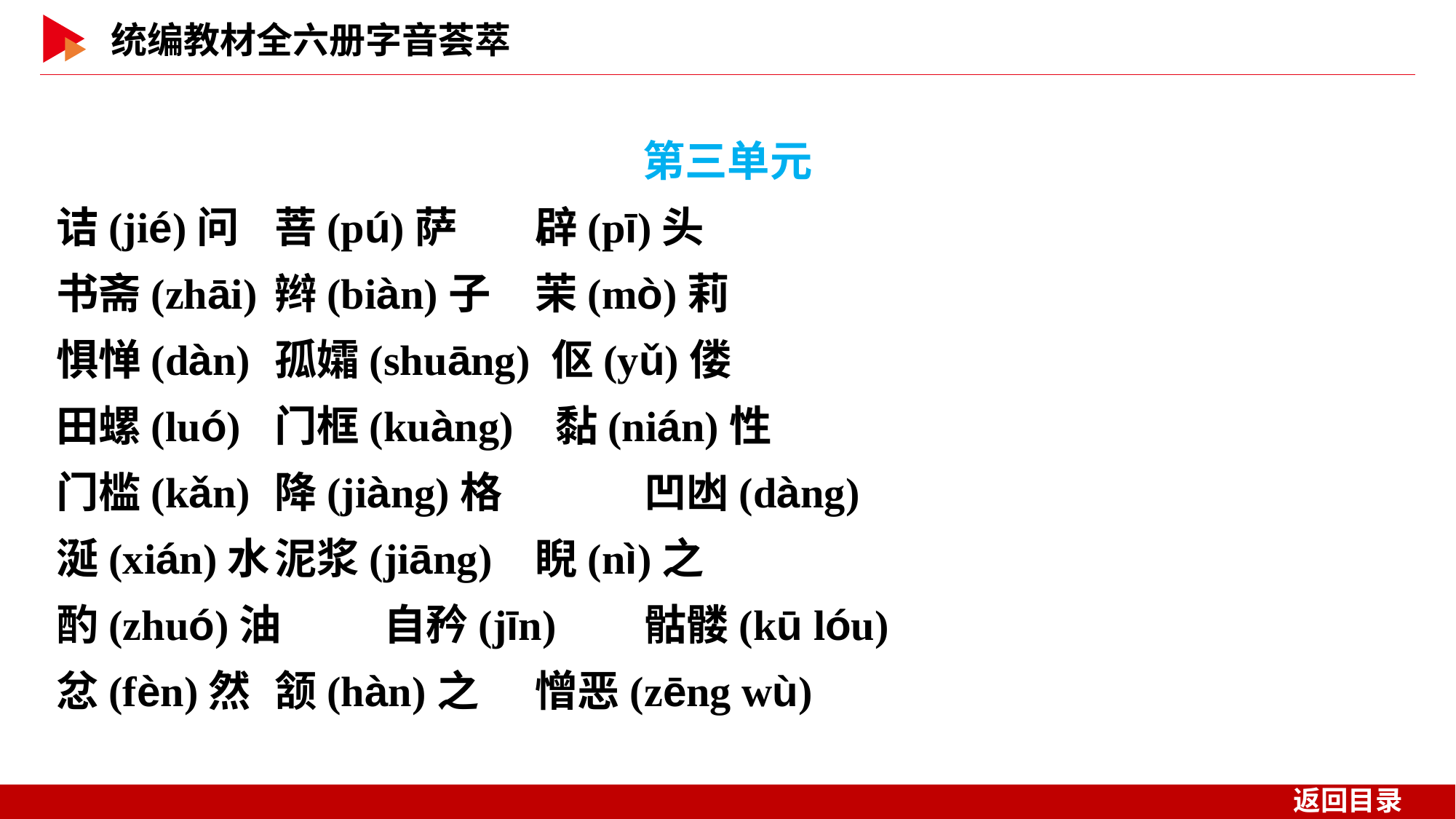

第三单元
诘(jié)问	菩(pú)萨	　辟(pī)头
书斋(zhāi)	辫(biàn)子	　茉(mò)莉
惧惮(dàn)	孤孀(shuāng) 伛(yǔ)偻
田螺(luó)	门框(kuàng)   黏(nián)性
门槛(kǎn)	降(jiàng)格	　凹凼(dàng)
涎(xián)水	泥浆(jiāng)	　睨(nì)之
酌(zhuó)油	自矜(jīn)	　骷髅(kū lóu)
忿(fèn)然	颔(hàn)之	　憎恶(zēng wù)